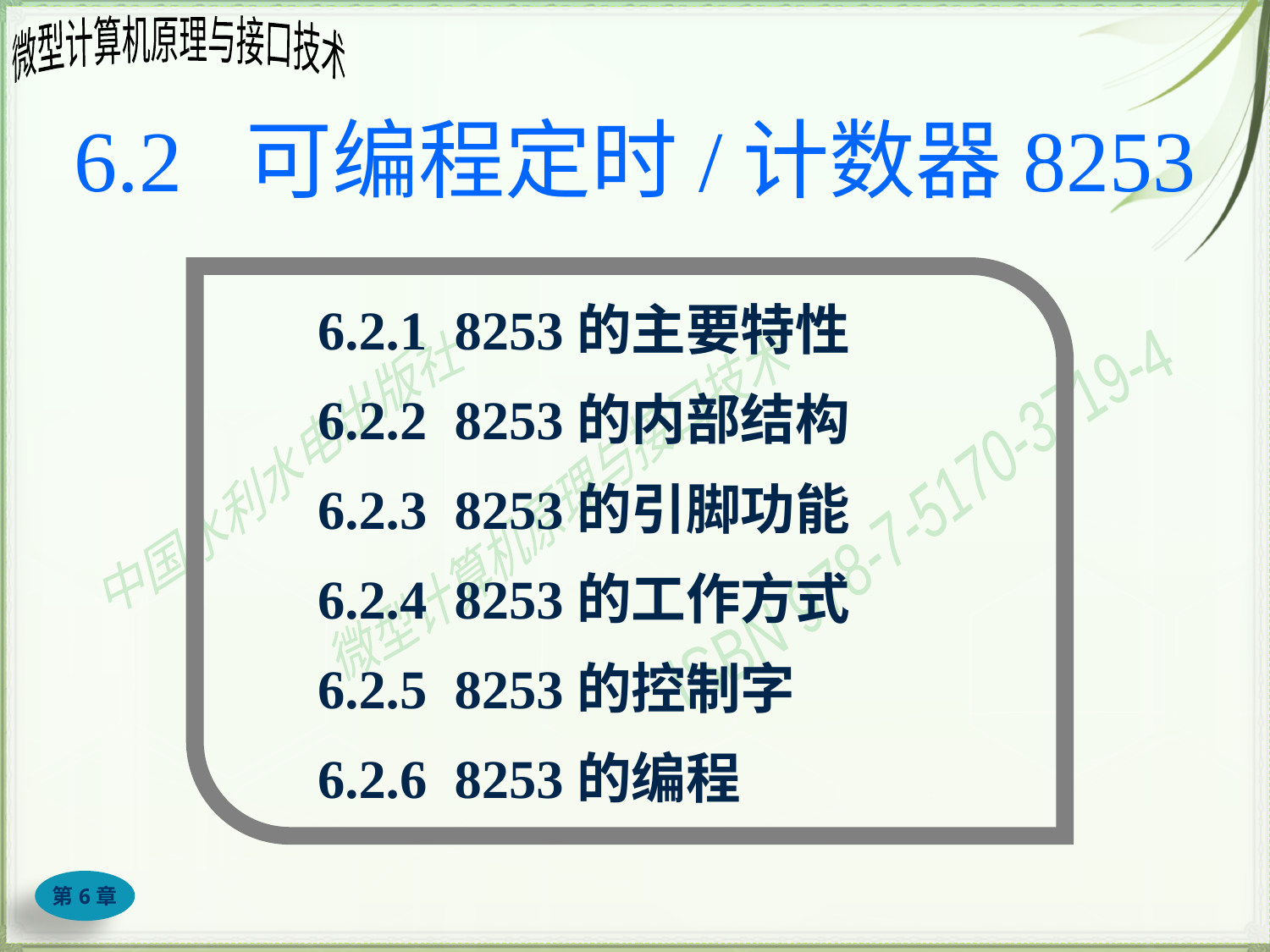

# 6.2  可编程定时/计数器8253

6.2.1  8253的主要特性
6.2.2  8253的内部结构
6.2.3  8253的引脚功能
6.2.4  8253的工作方式
6.2.5  8253的控制字
6.2.6  8253的编程